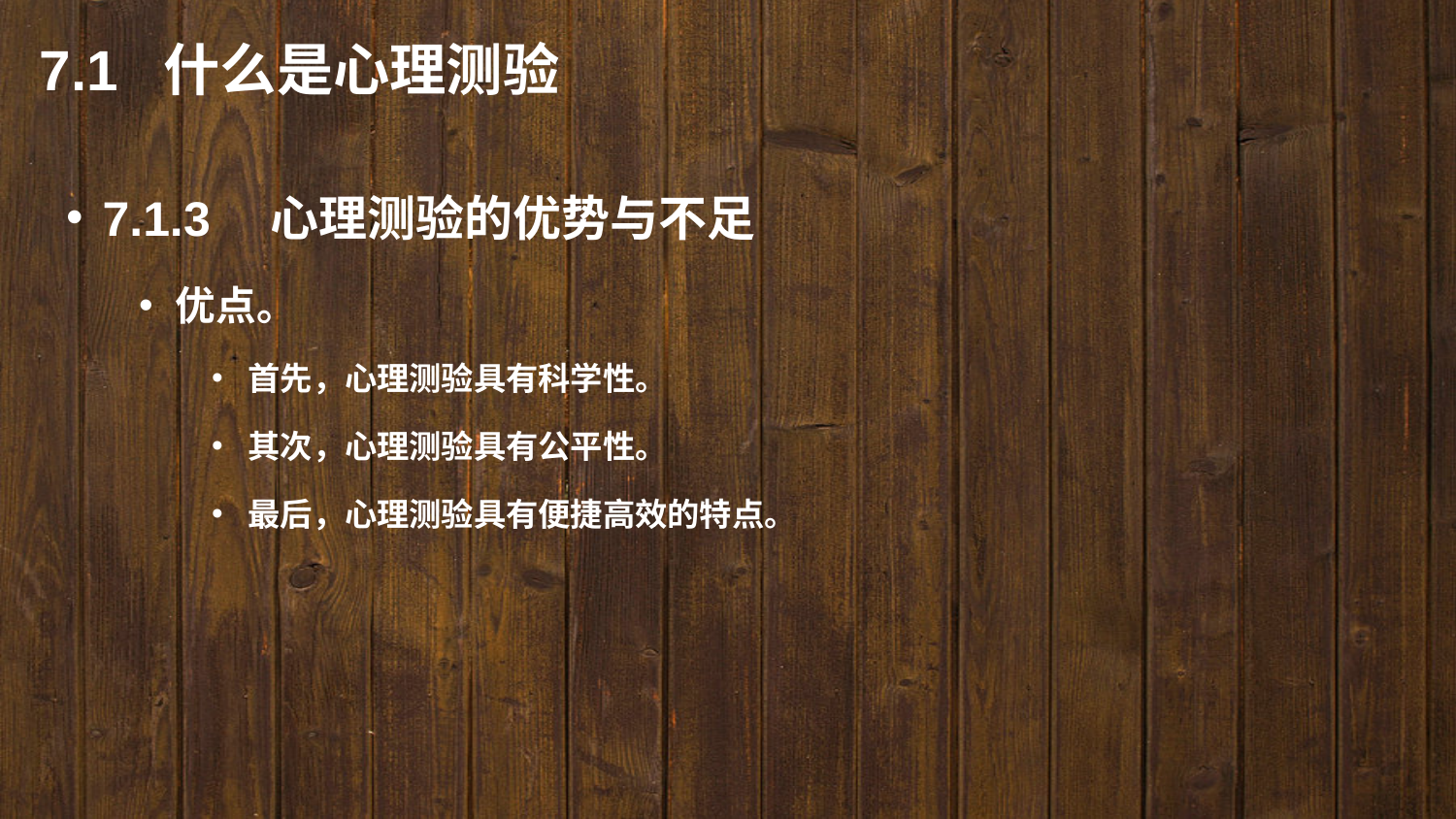

7.1  什么是心理测验
7.1.3　心理测验的优势与不足
优点。
首先，心理测验具有科学性。
其次，心理测验具有公平性。
最后，心理测验具有便捷高效的特点。